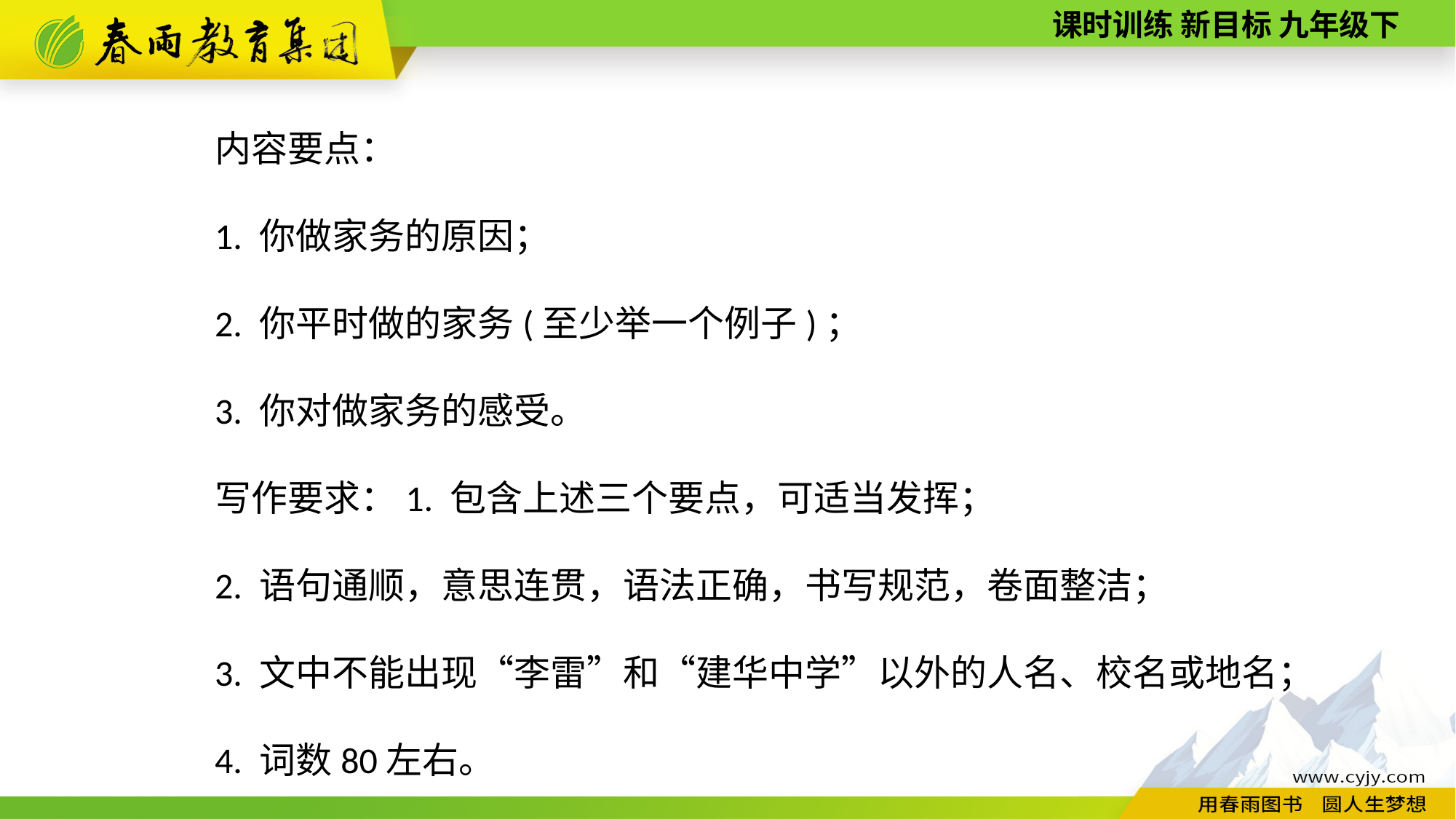

内容要点：
1. 你做家务的原因；
2. 你平时做的家务(至少举一个例子)；
3. 你对做家务的感受。
写作要求：1. 包含上述三个要点，可适当发挥；
2. 语句通顺，意思连贯，语法正确，书写规范，卷面整洁；
3. 文中不能出现“李雷”和“建华中学”以外的人名、校名或地名；
4. 词数80左右。